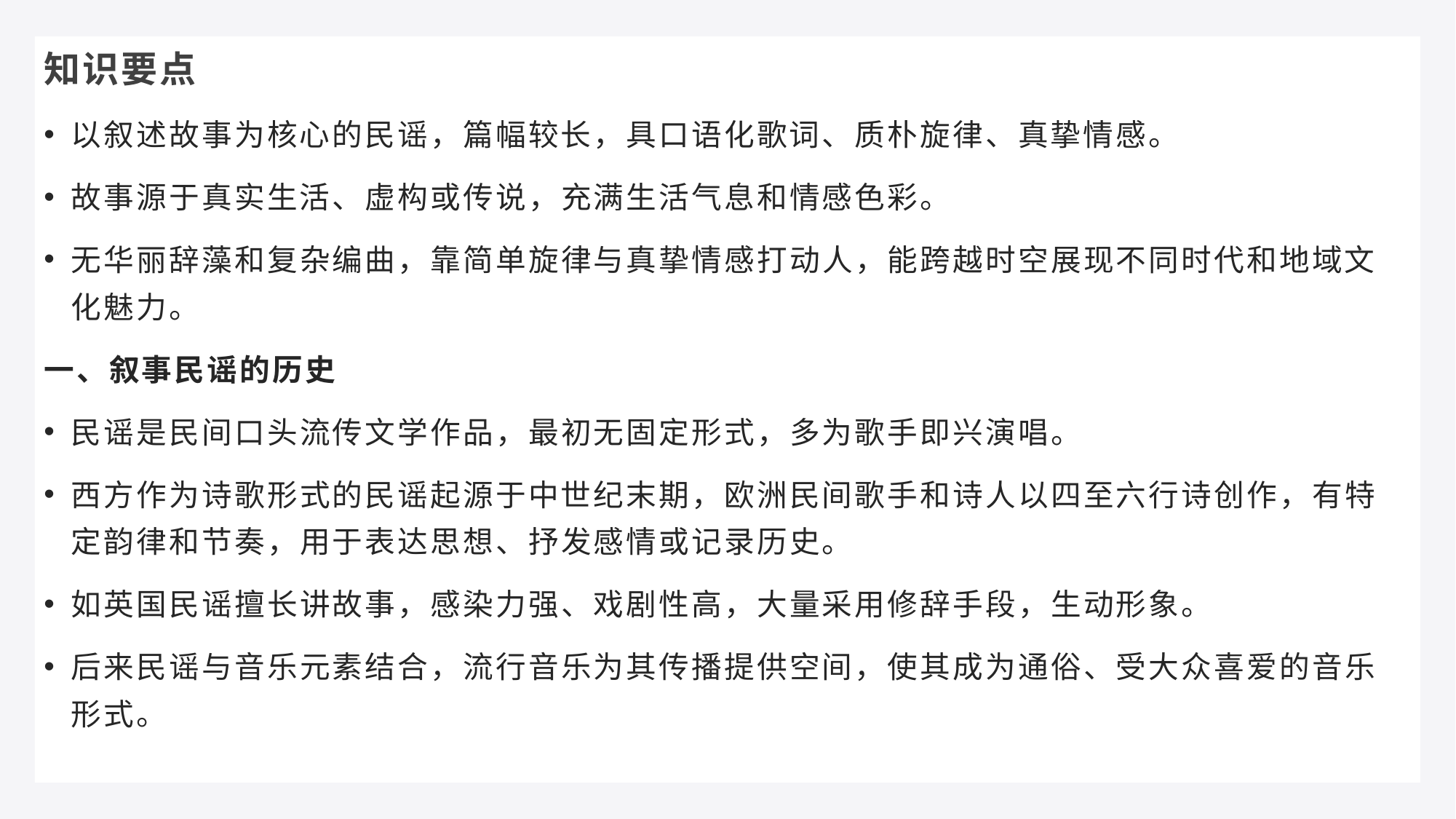

知识要点
以叙述故事为核心的民谣，篇幅较长，具口语化歌词、质朴旋律、真挚情感。
故事源于真实生活、虚构或传说，充满生活气息和情感色彩。
无华丽辞藻和复杂编曲，靠简单旋律与真挚情感打动人，能跨越时空展现不同时代和地域文化魅力。
一、叙事民谣的历史
民谣是民间口头流传文学作品，最初无固定形式，多为歌手即兴演唱。
西方作为诗歌形式的民谣起源于中世纪末期，欧洲民间歌手和诗人以四至六行诗创作，有特定韵律和节奏，用于表达思想、抒发感情或记录历史。
如英国民谣擅长讲故事，感染力强、戏剧性高，大量采用修辞手段，生动形象。
后来民谣与音乐元素结合，流行音乐为其传播提供空间，使其成为通俗、受大众喜爱的音乐形式。